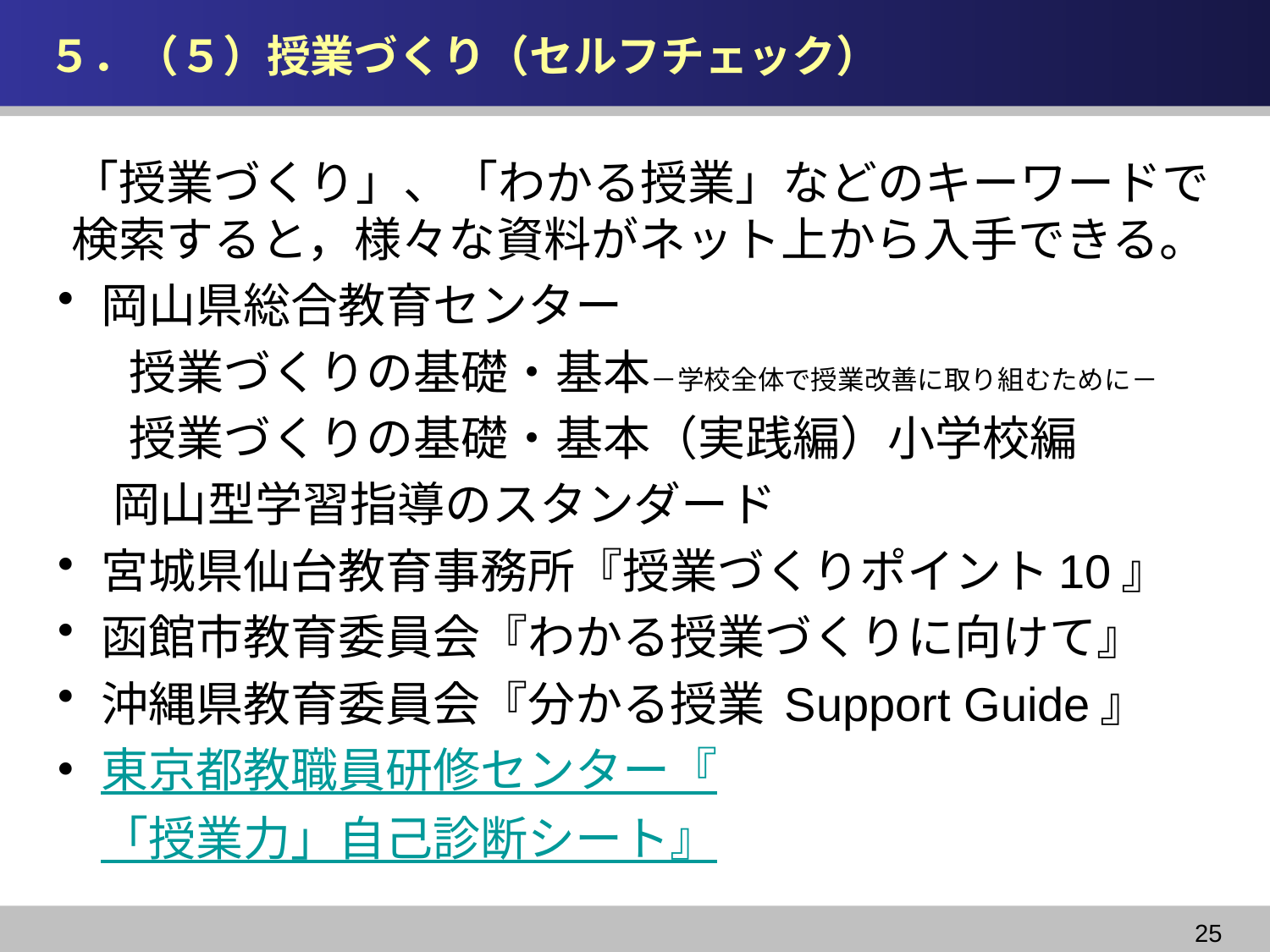

# ５．（５）授業づくり（セルフチェック）
「授業づくり」、「わかる授業」などのキーワードで検索すると，様々な資料がネット上から入手できる。
岡山県総合教育センター
　 授業づくりの基礎・基本－学校全体で授業改善に取り組むために－
　 授業づくりの基礎・基本（実践編）小学校編
   岡山型学習指導のスタンダード
宮城県仙台教育事務所『授業づくりポイント10』
函館市教育委員会『わかる授業づくりに向けて』
沖縄県教育委員会『分かる授業 Support Guide』
東京都教職員研修センター『「授業力」自己診断シート』
25